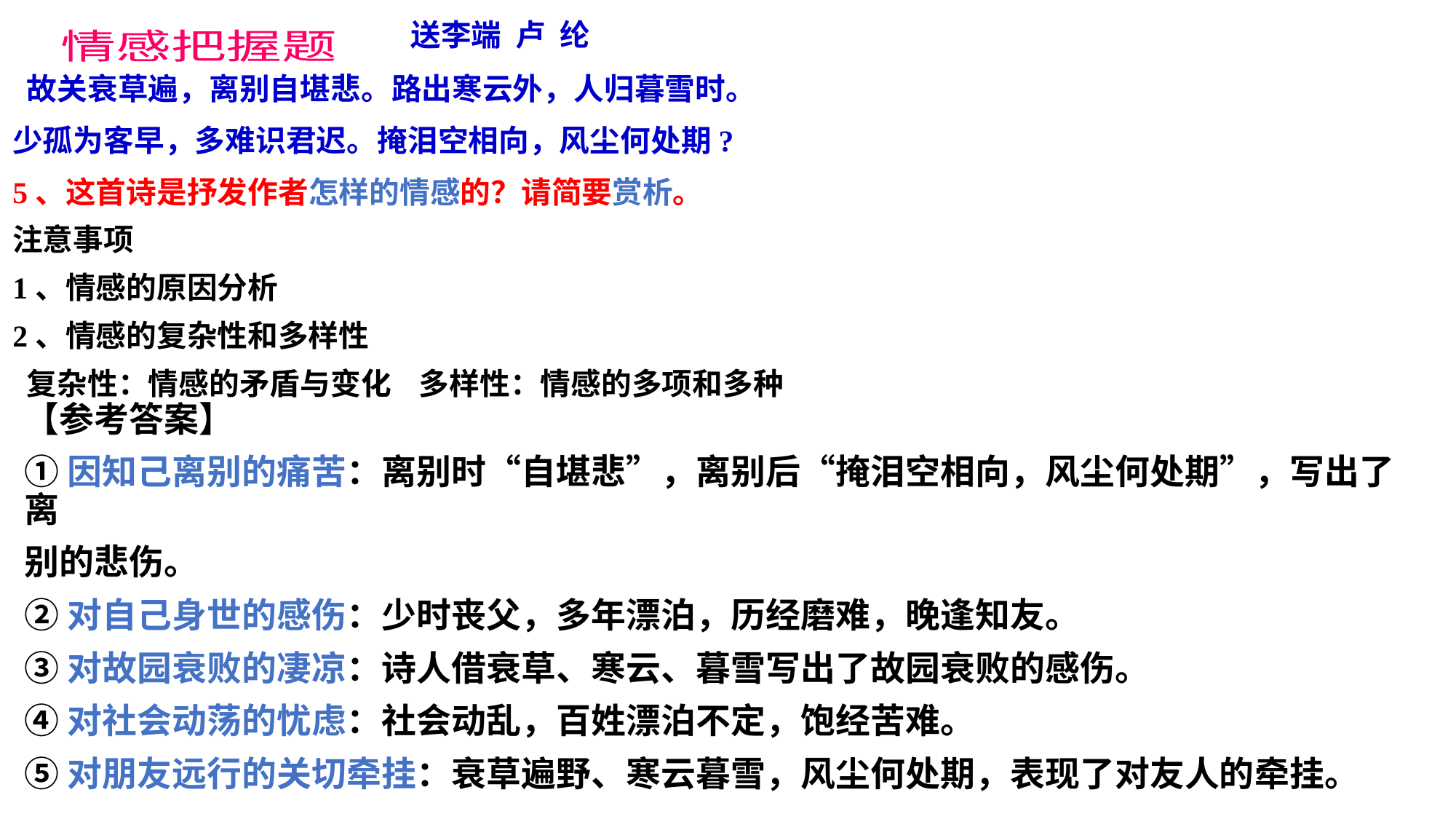

送李端  卢  纶
 故关衰草遍，离别自堪悲。路出寒云外，人归暮雪时。
少孤为客早，多难识君迟。掩泪空相向，风尘何处期?
5、这首诗是抒发作者怎样的情感的？请简要赏析。
注意事项
1、情感的原因分析
2、情感的复杂性和多样性
 复杂性：情感的矛盾与变化    多样性：情感的多项和多种
情感把握题
【参考答案】
①因知己离别的痛苦：离别时“自堪悲”，离别后“掩泪空相向，风尘何处期”，写出了离
别的悲伤。
②对自己身世的感伤：少时丧父，多年漂泊，历经磨难，晚逢知友。
③对故园衰败的凄凉：诗人借衰草、寒云、暮雪写出了故园衰败的感伤。
④对社会动荡的忧虑：社会动乱，百姓漂泊不定，饱经苦难。
⑤对朋友远行的关切牵挂：衰草遍野、寒云暮雪，风尘何处期，表现了对友人的牵挂。